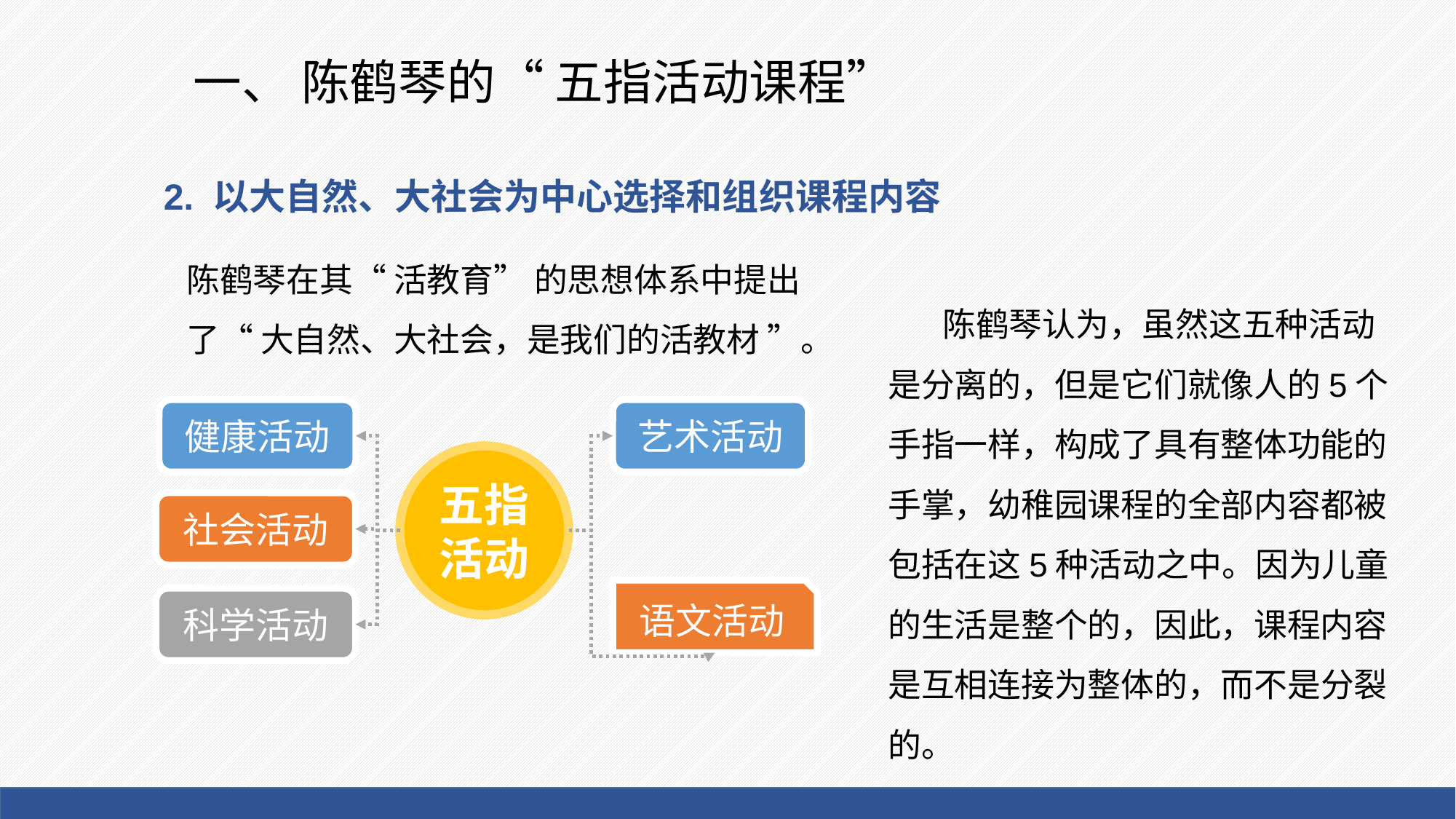

# 一、 陈鹤琴的“ 五指活动课程”
 2. 以大自然、大社会为中心选择和组织课程内容
陈鹤琴在其“ 活教育” 的思想体系中提出了“ 大自然、大社会，是我们的活教材 ”。
陈鹤琴认为，虽然这五种活动是分离的，但是它们就像人的5个手指一样，构成了具有整体功能的手掌，幼稚园课程的全部内容都被包括在这5种活动之中。因为儿童的生活是整个的，因此，课程内容是互相连接为整体的，而不是分裂的。
健康活动
艺术活动
五指活动
社会活动
语文活动
科学活动